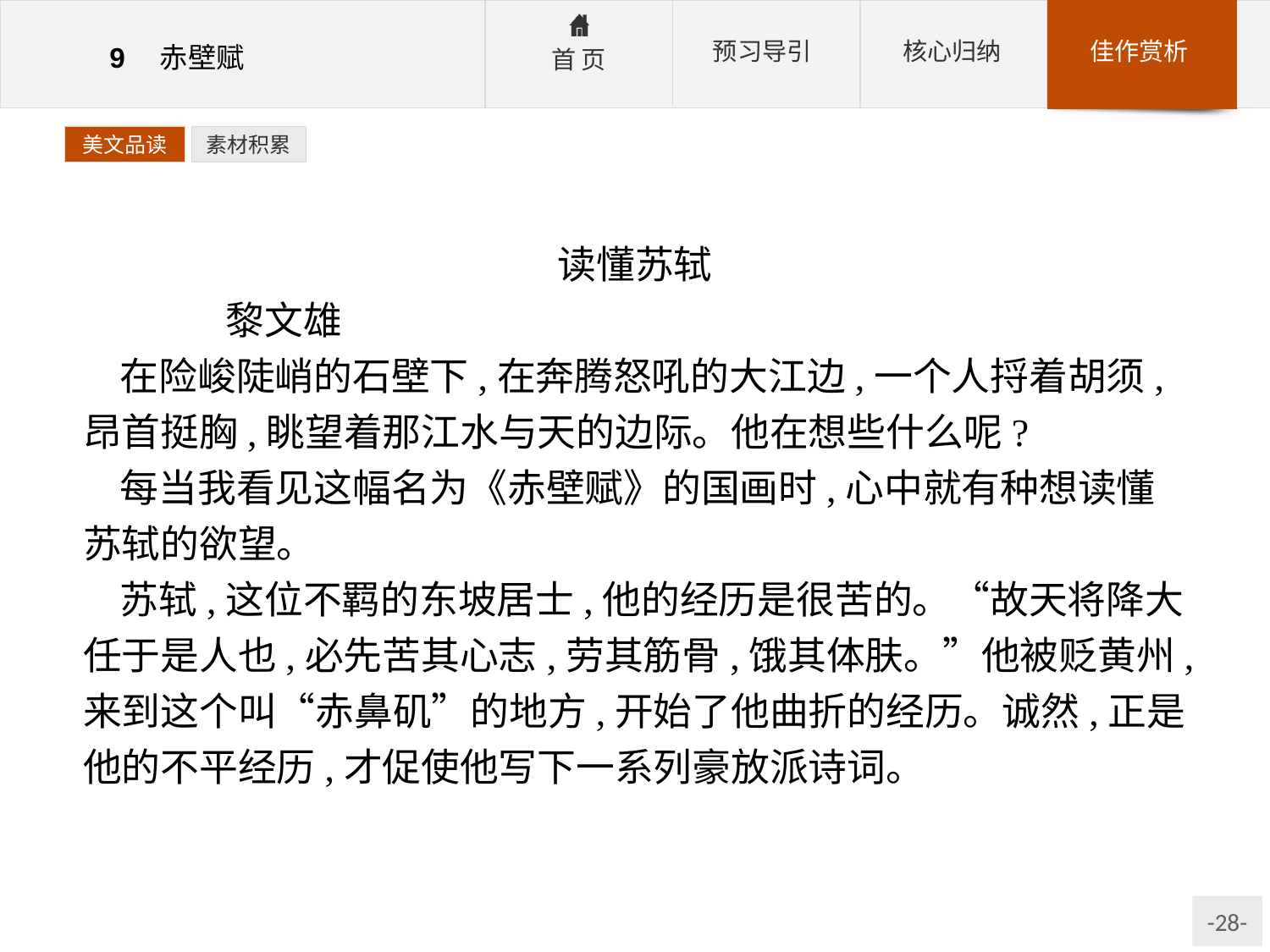

美文品读
素材积累
读懂苏轼
	黎文雄
在险峻陡峭的石壁下,在奔腾怒吼的大江边,一个人捋着胡须,昂首挺胸,眺望着那江水与天的边际。他在想些什么呢?
每当我看见这幅名为《赤壁赋》的国画时,心中就有种想读懂苏轼的欲望。
苏轼,这位不羁的东坡居士,他的经历是很苦的。“故天将降大任于是人也,必先苦其心志,劳其筋骨,饿其体肤。”他被贬黄州,来到这个叫“赤鼻矶”的地方,开始了他曲折的经历。诚然,正是他的不平经历,才促使他写下一系列豪放派诗词。